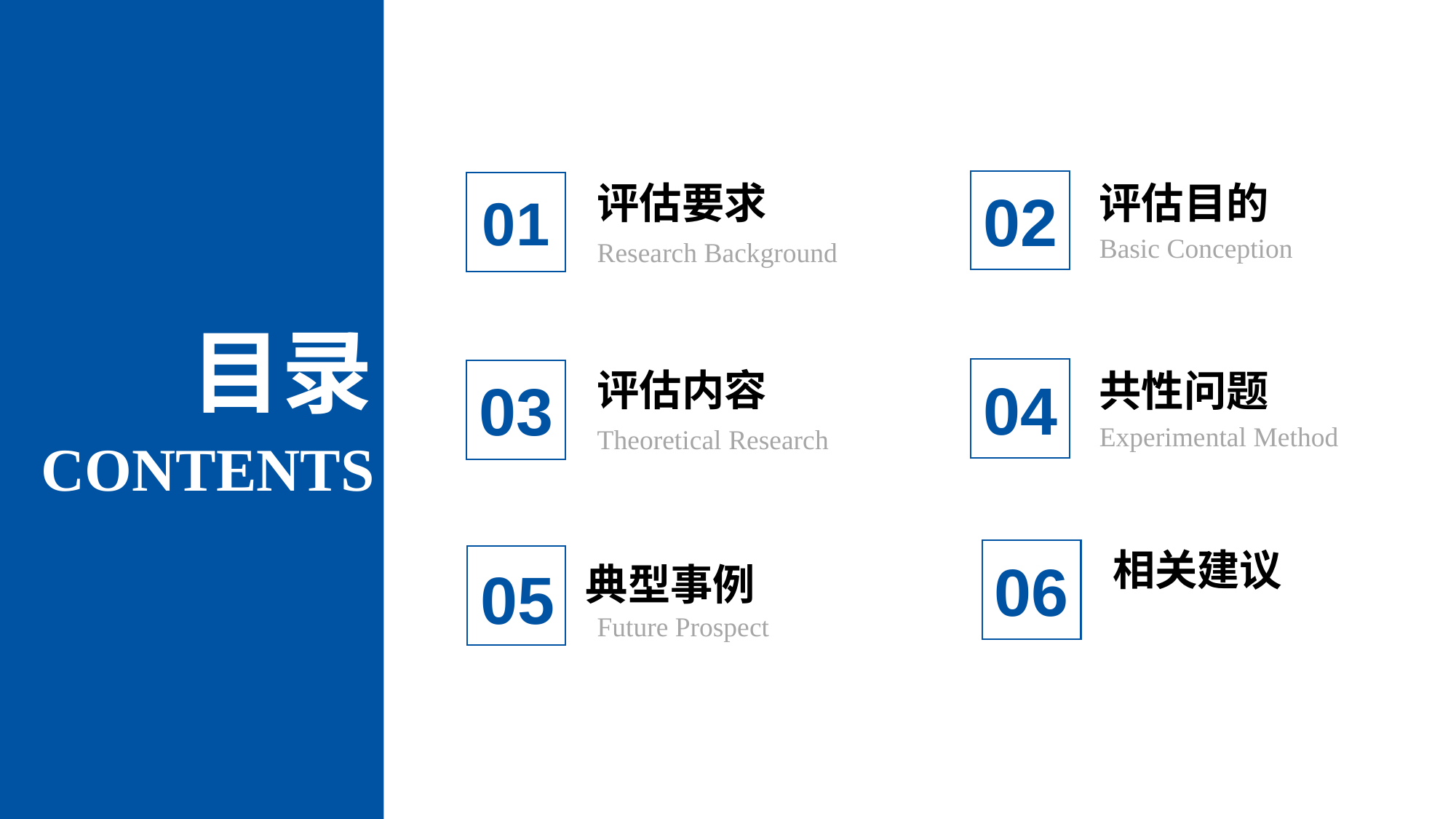

评估要求
Research Background

01
评估目的
Basic Conception

02
目录
评估内容
Theoretical Research

03
共性问题
Experimental Method

04
CONTENTS
相关建议

06

05
典型事例
Future Prospect